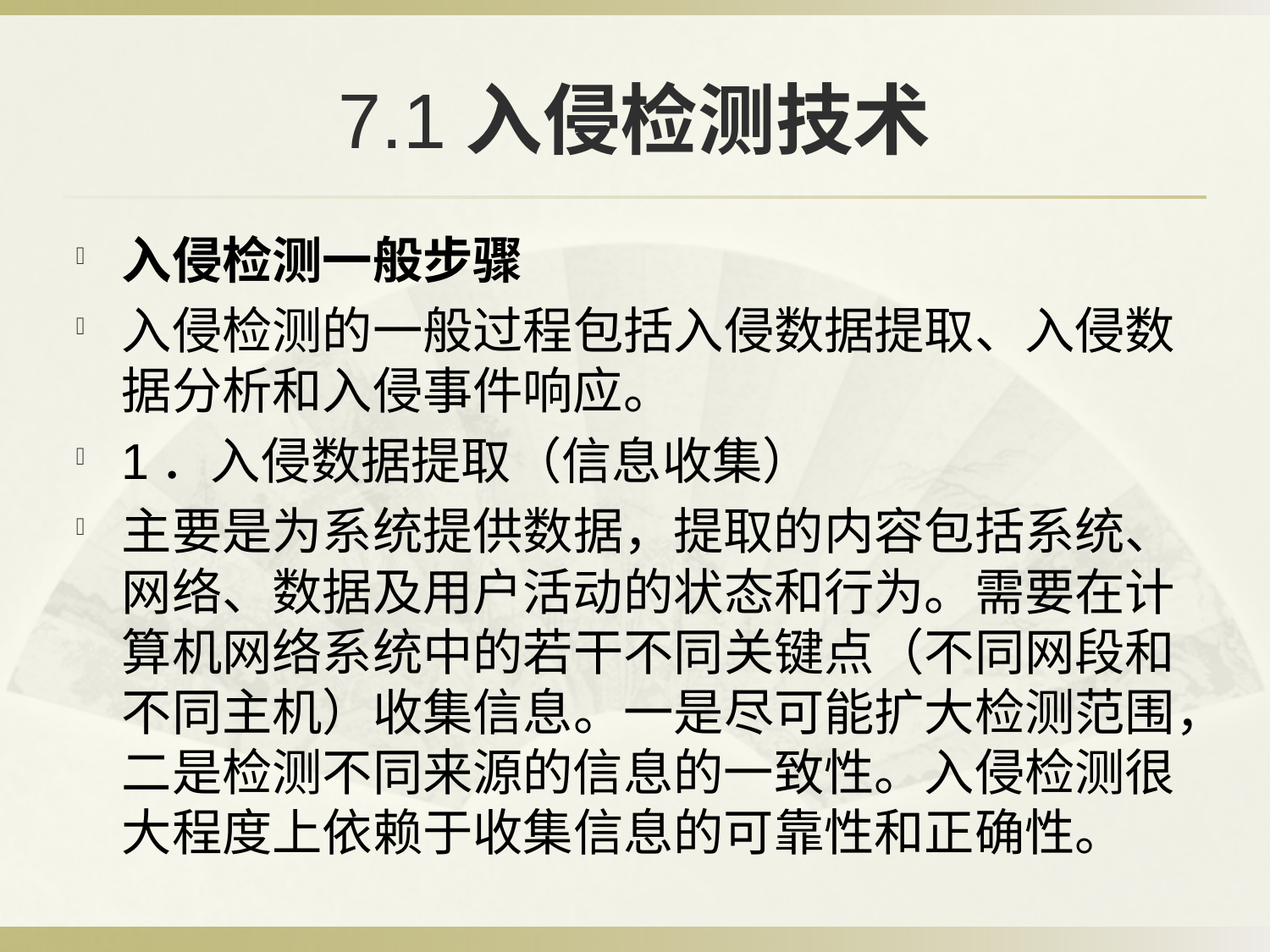

# 7.1入侵检测技术
入侵检测一般步骤
入侵检测的一般过程包括入侵数据提取、入侵数据分析和入侵事件响应。
1．入侵数据提取（信息收集）
主要是为系统提供数据，提取的内容包括系统、网络、数据及用户活动的状态和行为。需要在计算机网络系统中的若干不同关键点（不同网段和不同主机）收集信息。一是尽可能扩大检测范围，二是检测不同来源的信息的一致性。入侵检测很大程度上依赖于收集信息的可靠性和正确性。